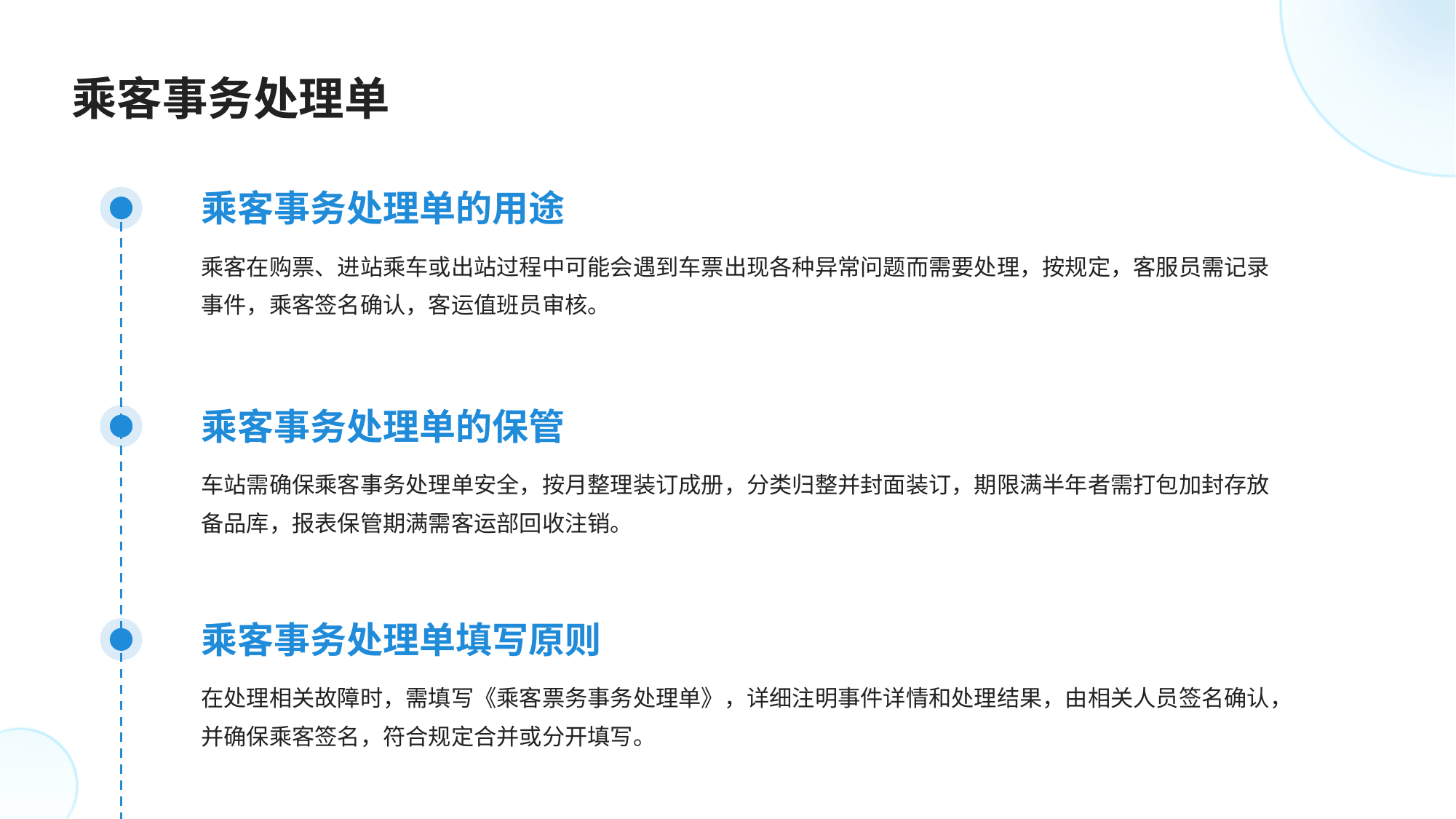

乘客事务处理单
乘客事务处理单的用途

乘客在购票、进站乘车或出站过程中可能会遇到车票出现各种异常问题而需要处理，按规定，客服员需记录事件，乘客签名确认，客运值班员审核。
乘客事务处理单的保管

车站需确保乘客事务处理单安全，按月整理装订成册，分类归整并封面装订，期限满半年者需打包加封存放备品库，报表保管期满需客运部回收注销。
乘客事务处理单填写原则

在处理相关故障时，需填写《乘客票务事务处理单》，详细注明事件详情和处理结果，由相关人员签名确认，并确保乘客签名，符合规定合并或分开填写。